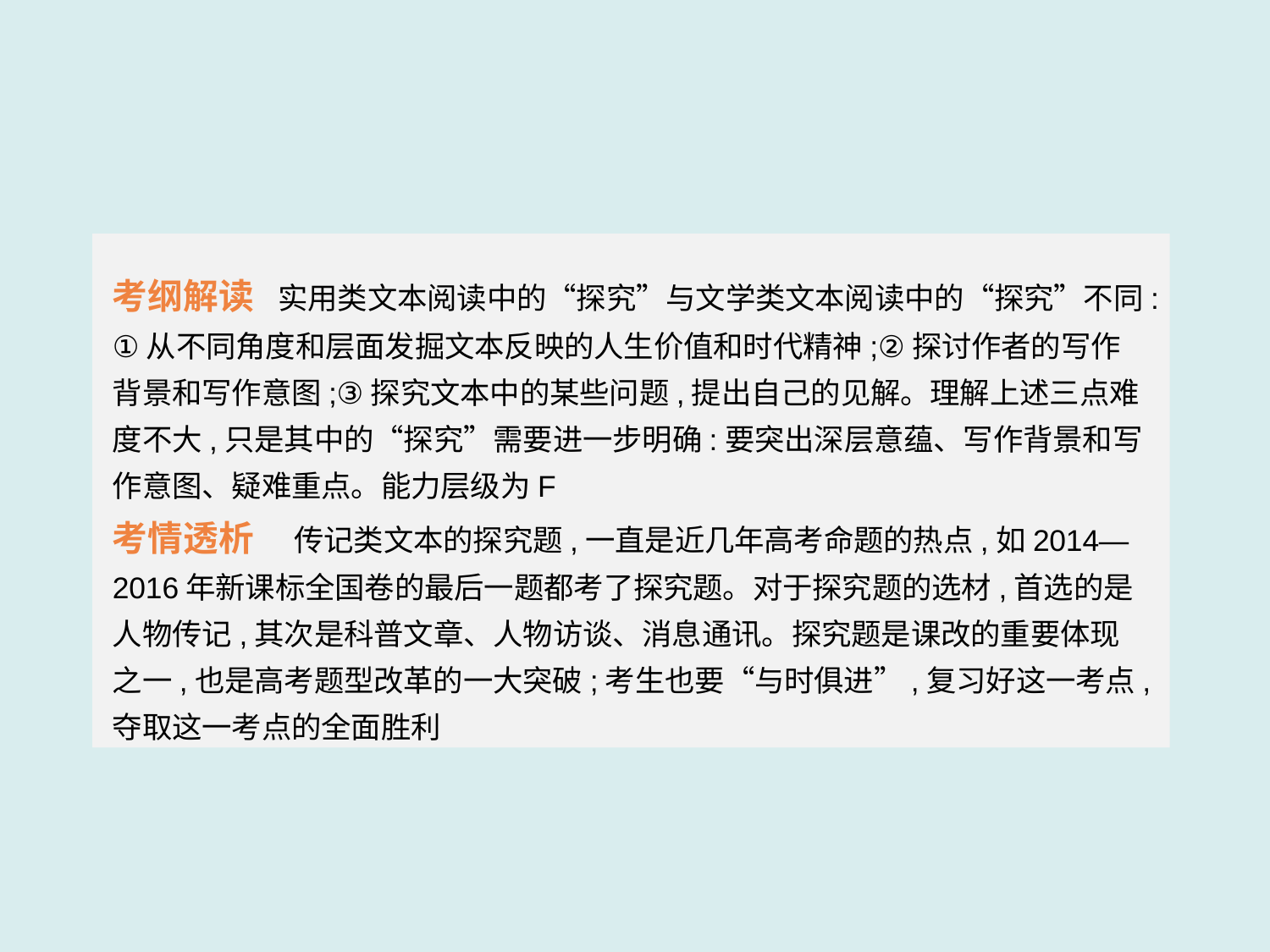

考纲解读   实用类文本阅读中的“探究”与文学类文本阅读中的“探究”不同:①从不同角度和层面发掘文本反映的人生价值和时代精神;②探讨作者的写作背景和写作意图;③探究文本中的某些问题,提出自己的见解。理解上述三点难度不大,只是其中的“探究”需要进一步明确:要突出深层意蕴、写作背景和写作意图、疑难重点。能力层级为F
考情透析     传记类文本的探究题,一直是近几年高考命题的热点,如2014—2016年新课标全国卷的最后一题都考了探究题。对于探究题的选材,首选的是人物传记,其次是科普文章、人物访谈、消息通讯。探究题是课改的重要体现之一,也是高考题型改革的一大突破;考生也要“与时俱进”,复习好这一考点,夺取这一考点的全面胜利